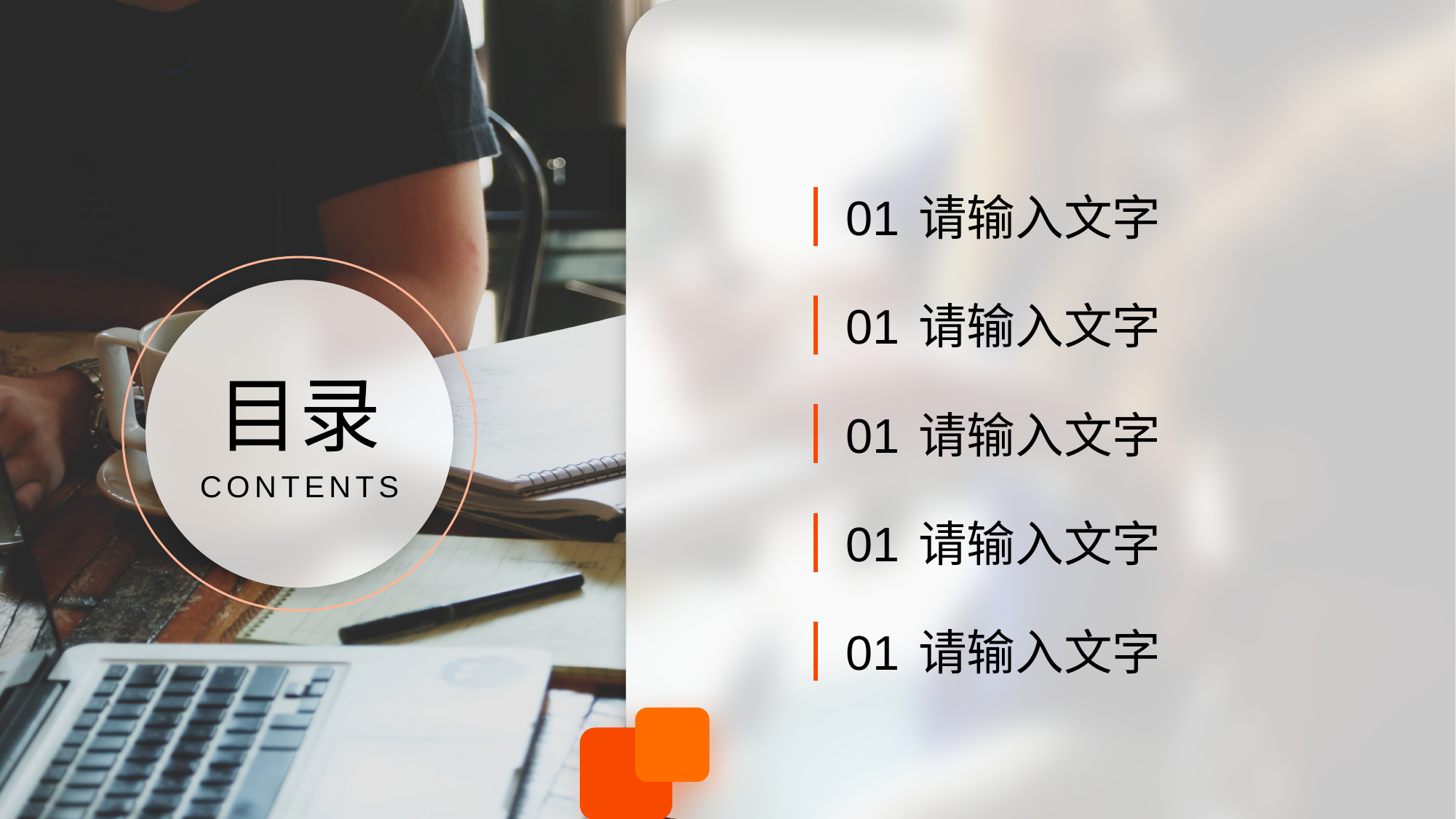

01
请输入文字

目录
CONTENTS
01
请输入文字
01
请输入文字
01
请输入文字
01
请输入文字